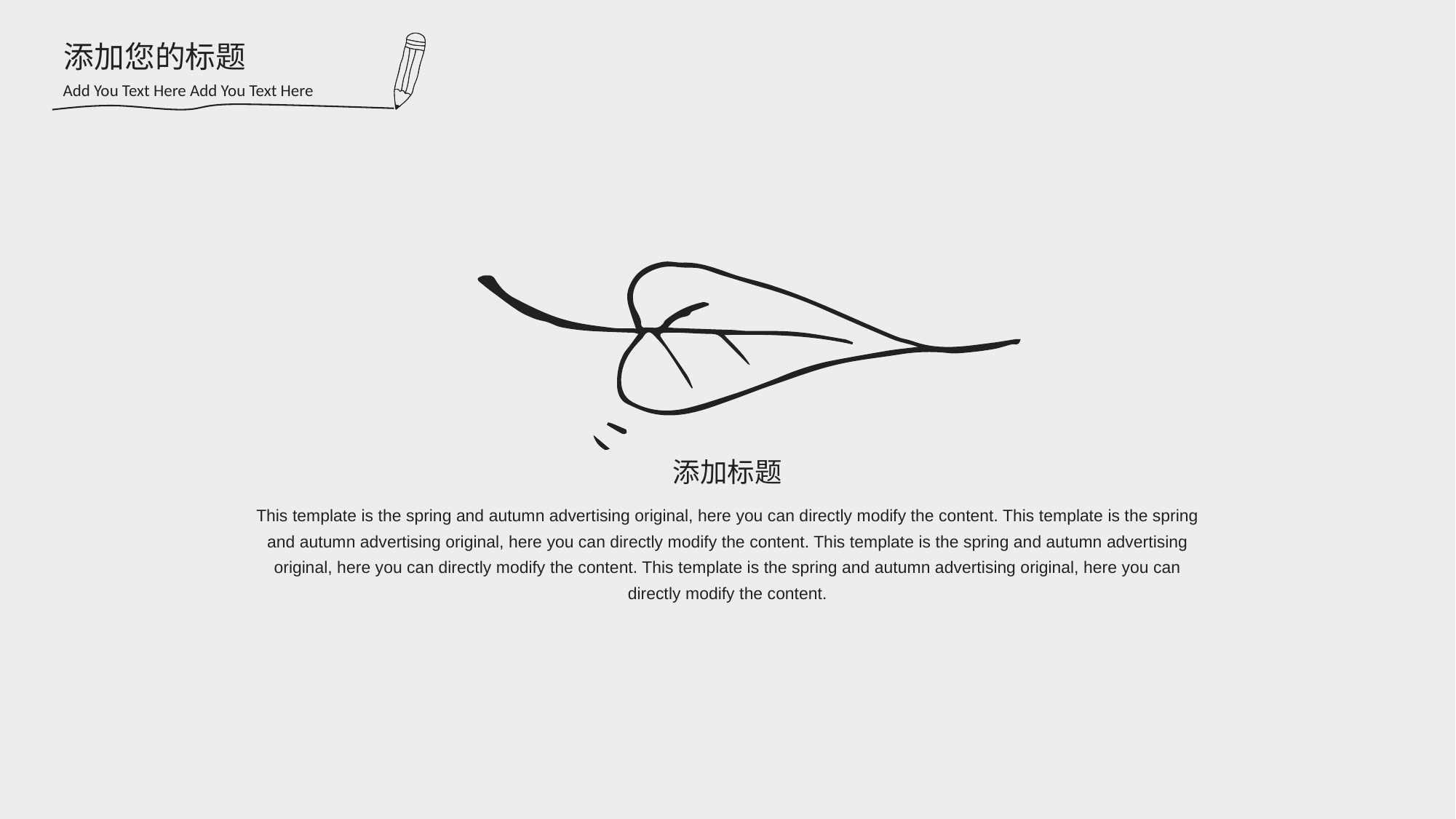

添加您的标题

Add You Text Here Add You Text Here

添加标题
This template is the spring and autumn advertising original, here you can directly modify the content. This template is the spring and autumn advertising original, here you can directly modify the content. This template is the spring and autumn advertising original, here you can directly modify the content. This template is the spring and autumn advertising original, here you can directly modify the content.